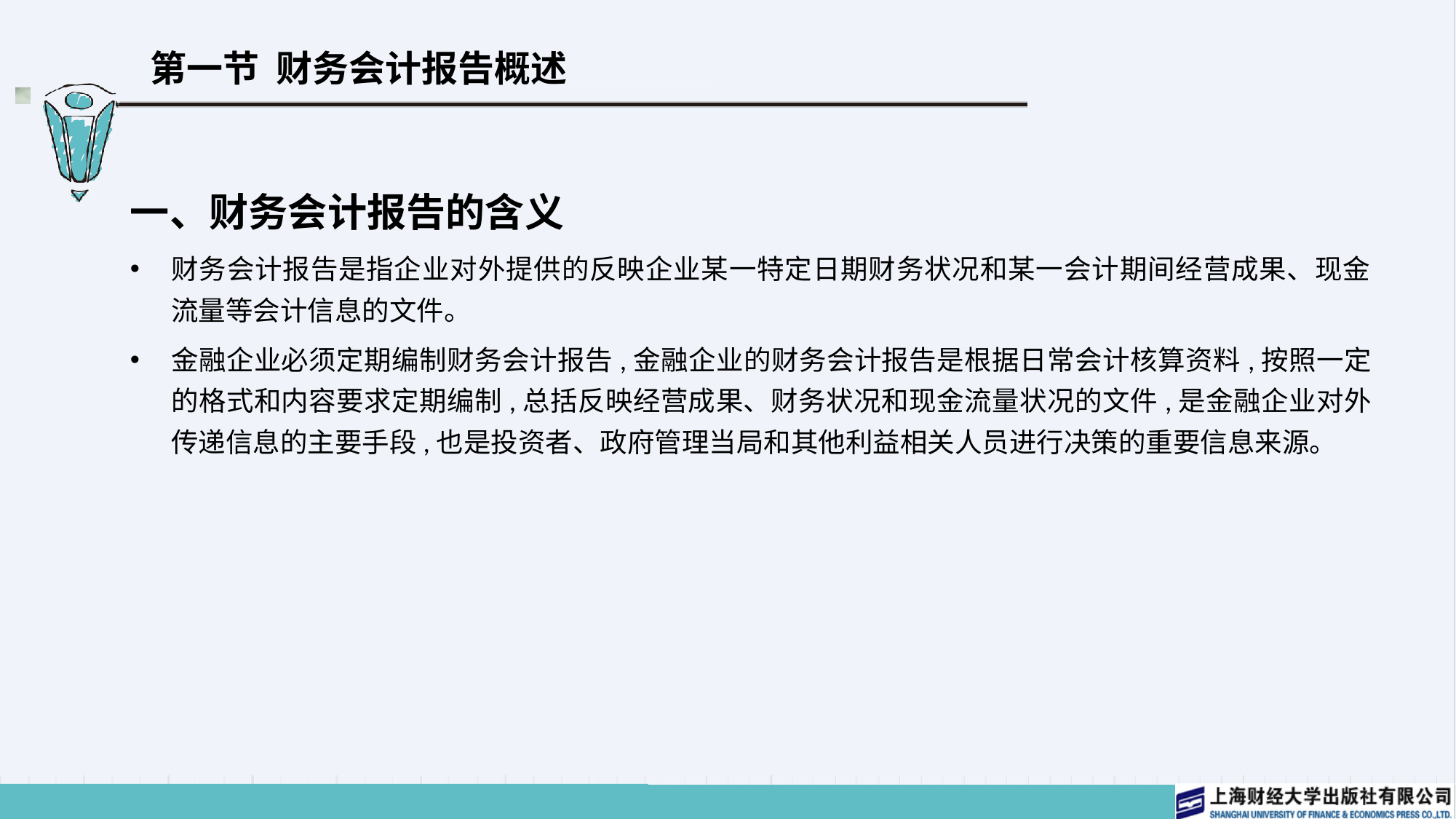

# 第一节  财务会计报告概述
一、财务会计报告的含义
财务会计报告是指企业对外提供的反映企业某一特定日期财务状况和某一会计期间经营成果、现金流量等会计信息的文件。
金融企业必须定期编制财务会计报告,金融企业的财务会计报告是根据日常会计核算资料,按照一定的格式和内容要求定期编制,总括反映经营成果、财务状况和现金流量状况的文件,是金融企业对外传递信息的主要手段,也是投资者、政府管理当局和其他利益相关人员进行决策的重要信息来源。